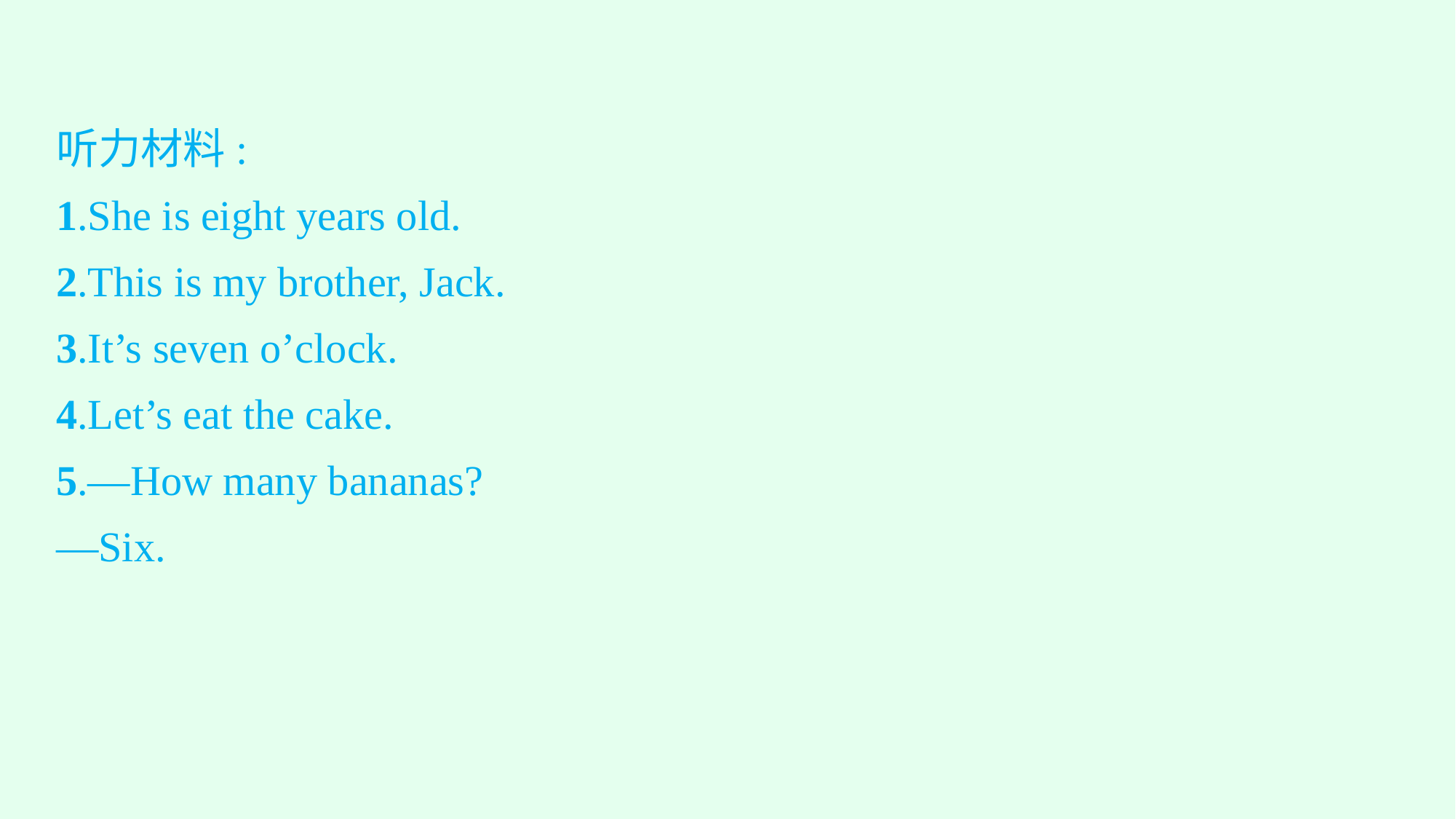

听力材料:
1.She is eight years old.
2.This is my brother, Jack.
3.It’s seven o’clock.
4.Let’s eat the cake.
5.—How many bananas?
—Six.